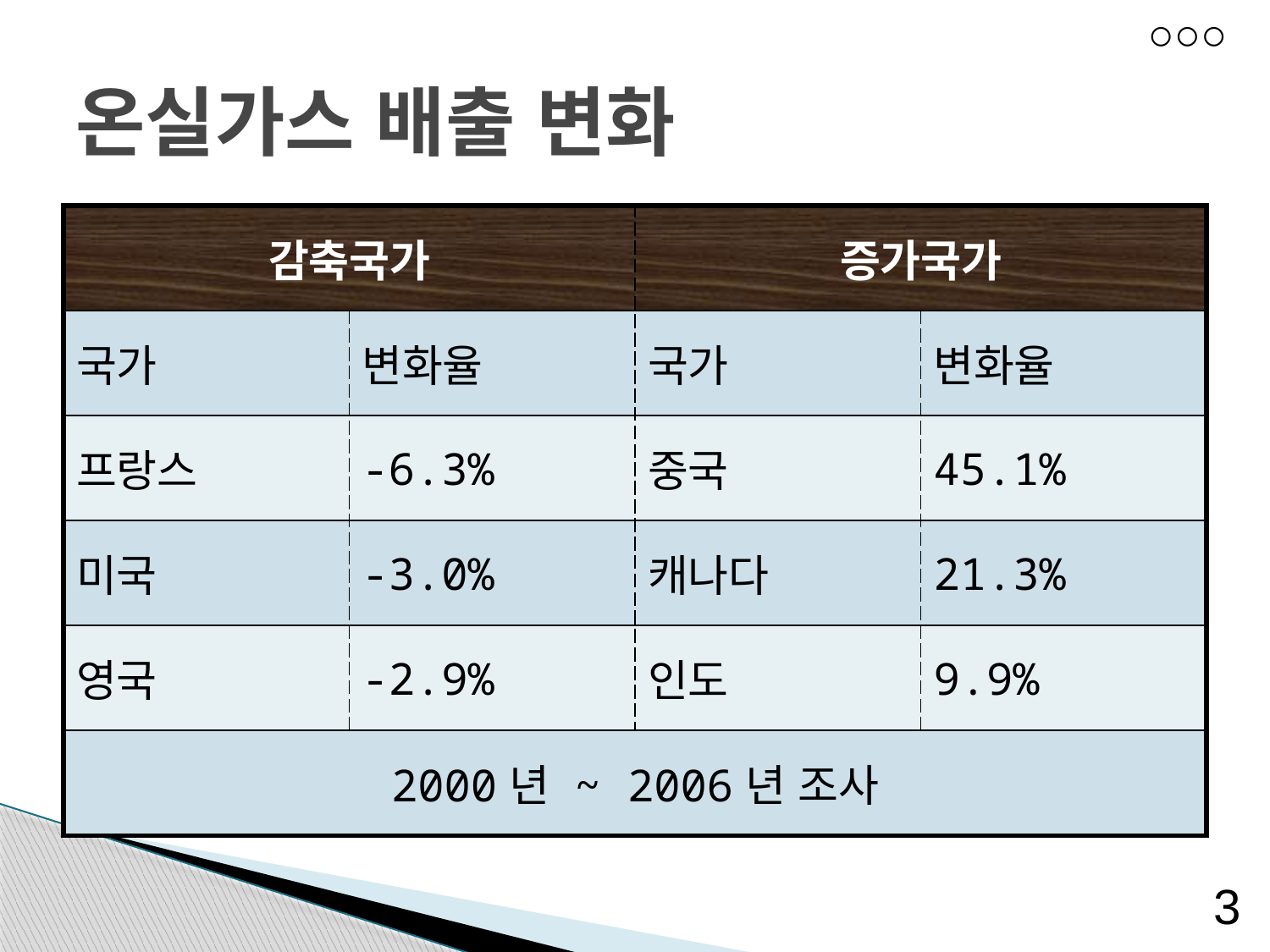

# 온실가스 배출 변화
| 감축국가 |  | 증가국가 |  |
| --- | --- | --- | --- |
| 국가 | 변화율 | 국가 | 변화율 |
| 프랑스 | -6.3% | 중국 | 45.1% |
| 미국 | -3.0% | 캐나다 | 21.3% |
| 영국 | -2.9% | 인도 | 9.9% |
| 2000년 ~ 2006년 조사 |  |  |  |
3